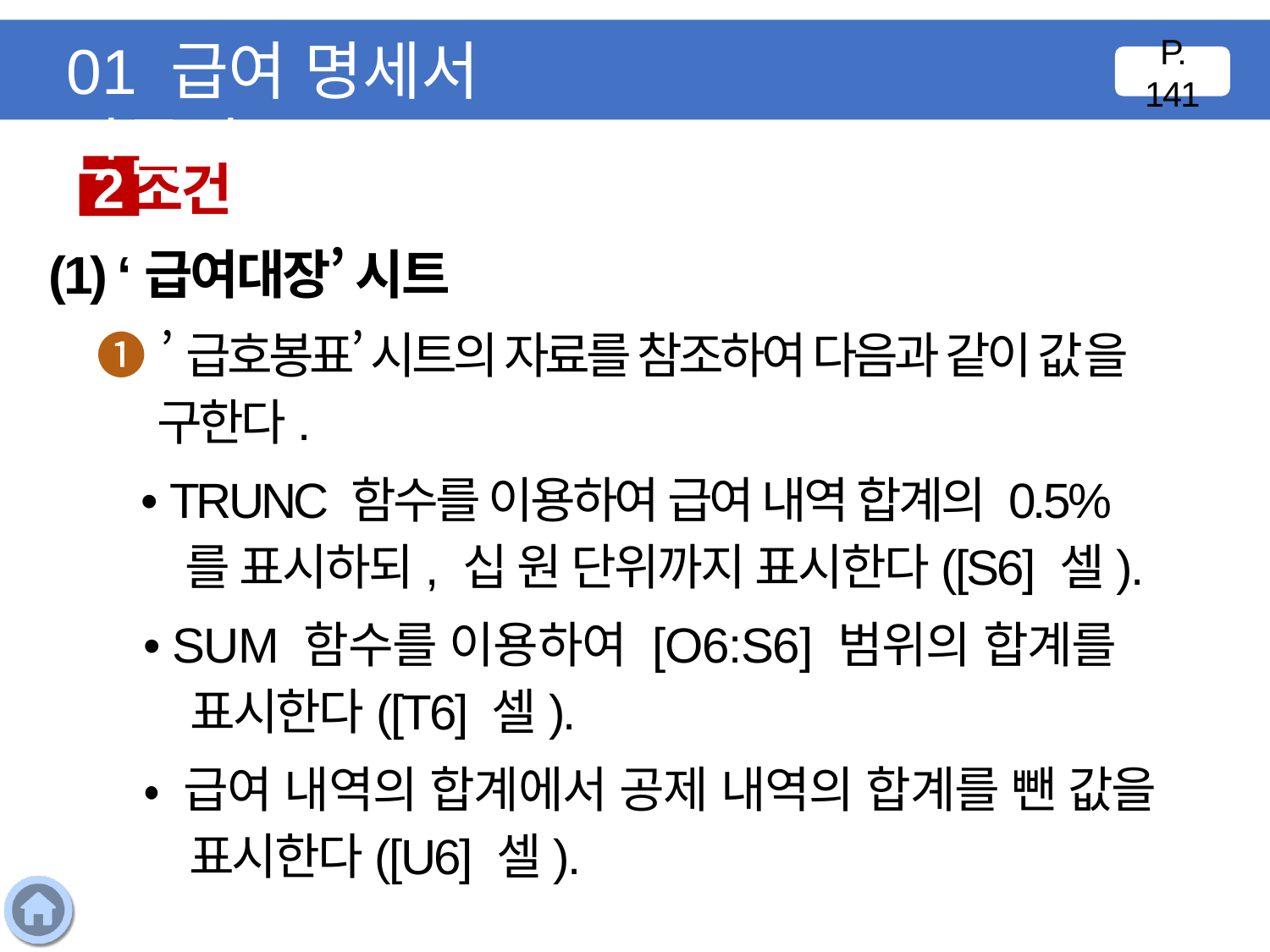

01 급여 명세서 만들기
P. 141
조건
2
(1) ‘급여대장’ 시트
❶ ’급호봉표’ 시트의 자료를 참조하여 다음과 같이 값을 구한다.
    • TRUNC 함수를 이용하여 급여 내역 합계의 0.5%를 표시하되, 십 원 단위까지 표시한다([S6] 셀).
    • SUM 함수를 이용하여 [O6:S6] 범위의 합계를 표시한다([T6] 셀).
    • 급여 내역의 합계에서 공제 내역의 합계를 뺀 값을 표시한다([U6] 셀).